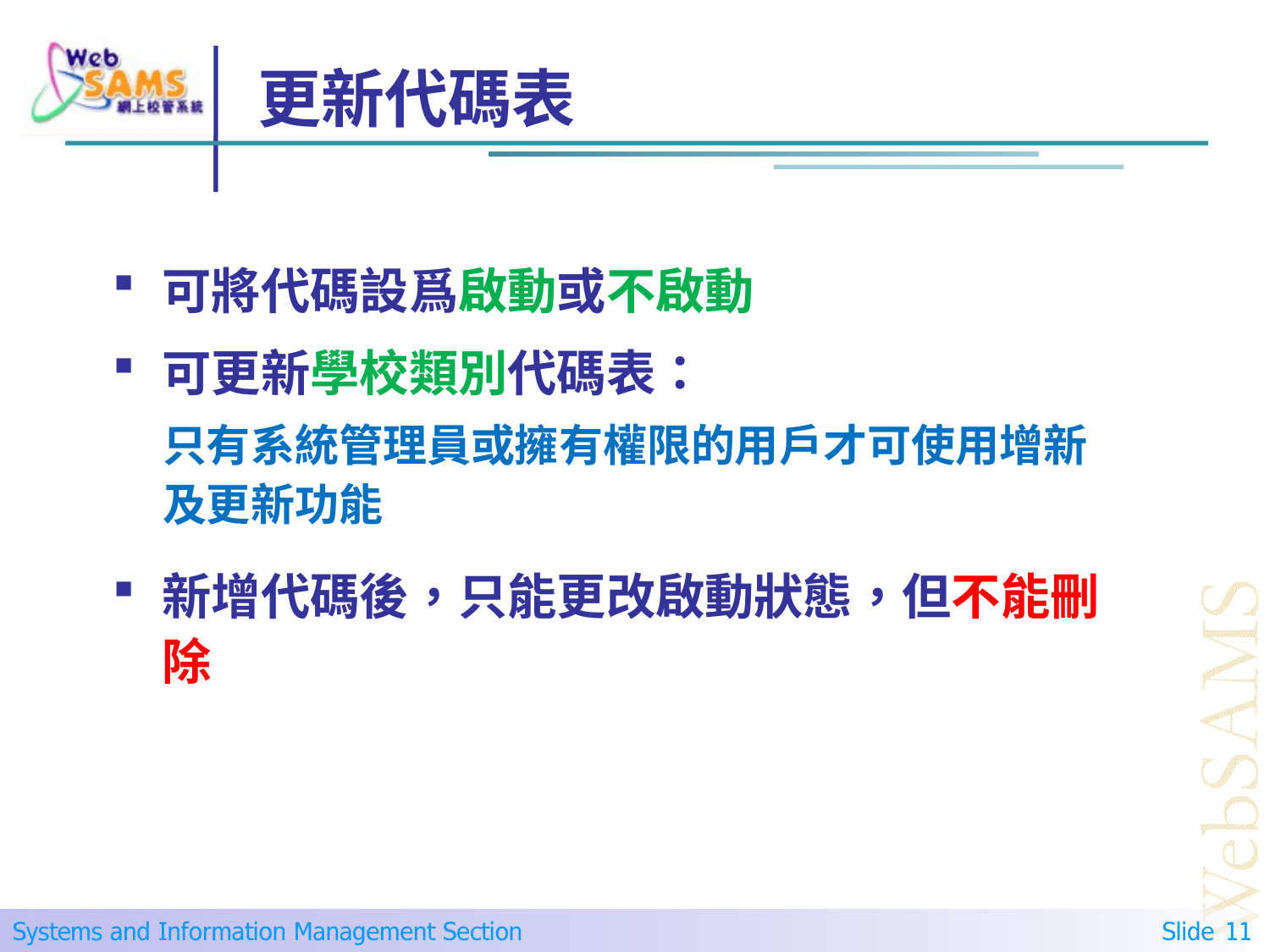

# 更新代碼表

可將代碼設爲啟動或不啟動

可更新學校類別代碼表：
	只有系統管理員或擁有權限的用戶才可使用增新及更新功能

新增代碼後，只能更改啟動狀態，但不能刪除